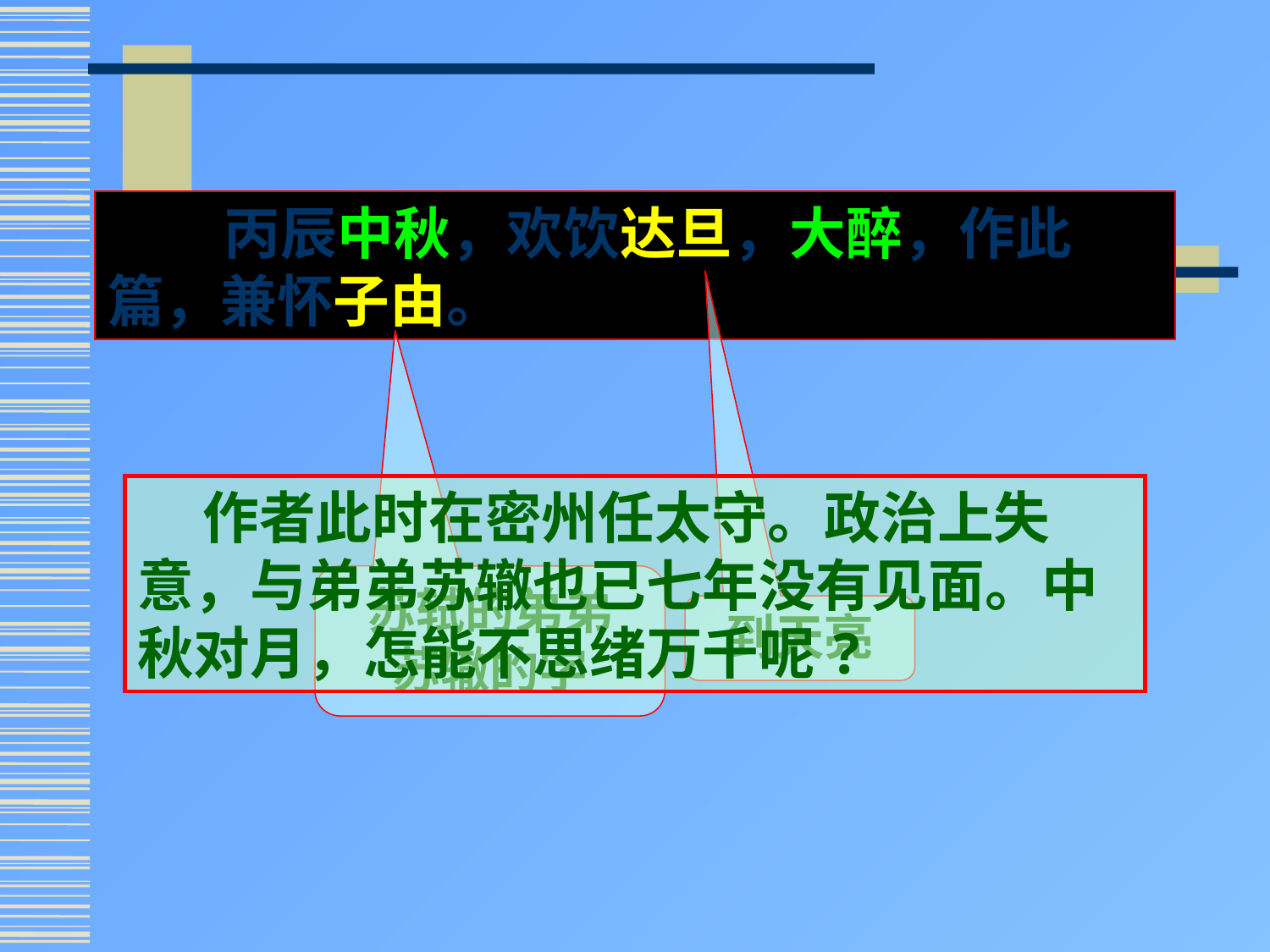

丙辰中秋，欢饮达旦，大醉，作此篇，兼怀子由。
    作者此时在密州任太守。政治上失意，与弟弟苏辙也已七年没有见面。中秋对月，怎能不思绪万千呢?
苏轼的弟弟
苏辙的字
到天亮